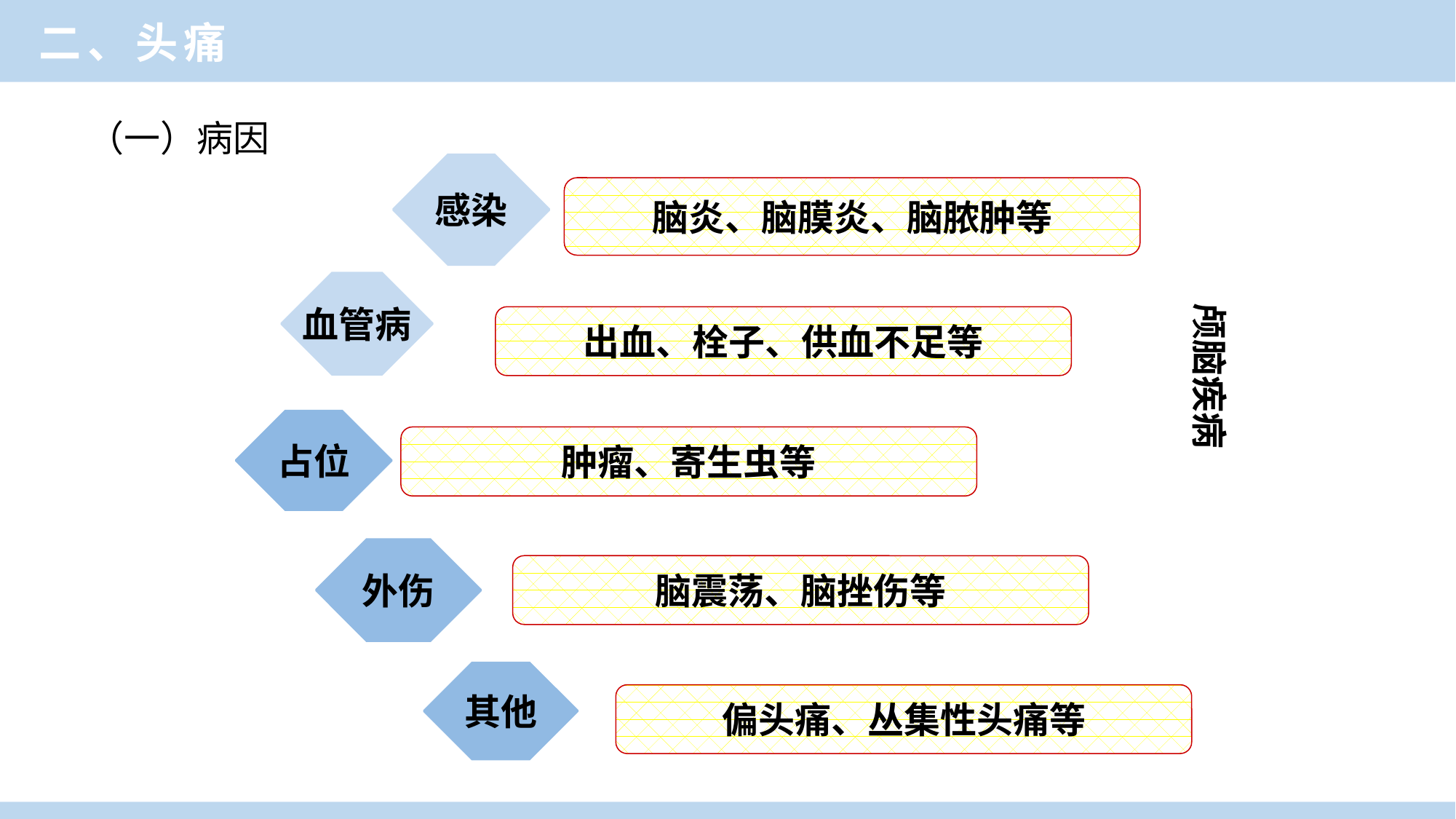

二、头痛
（一）病因
感染
脑炎、脑膜炎、脑脓肿等
血管病
颅脑疾病
出血、栓子、供血不足等
占位
肿瘤、寄生虫等
外伤
脑震荡、脑挫伤等
其他
偏头痛、丛集性头痛等